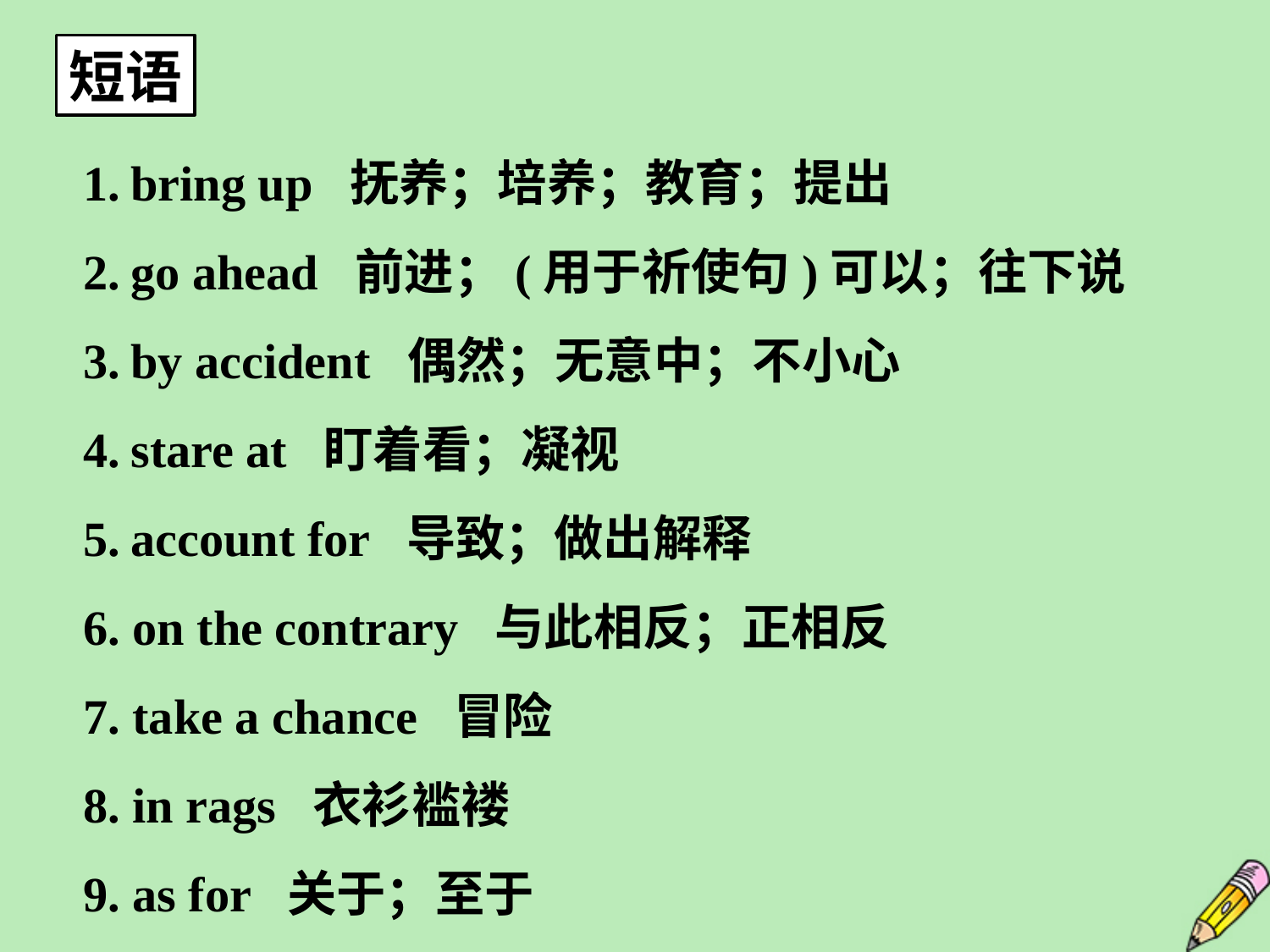

短语
bring up  抚养；培养；教育；提出
go ahead  前进；(用于祈使句)可以；往下说
by accident  偶然；无意中；不小心
stare at  盯着看；凝视
account for  导致；做出解释
6. on the contrary  与此相反；正相反
7. take a chance  冒险
8. in rags  衣衫褴褛
9. as for  关于；至于

3